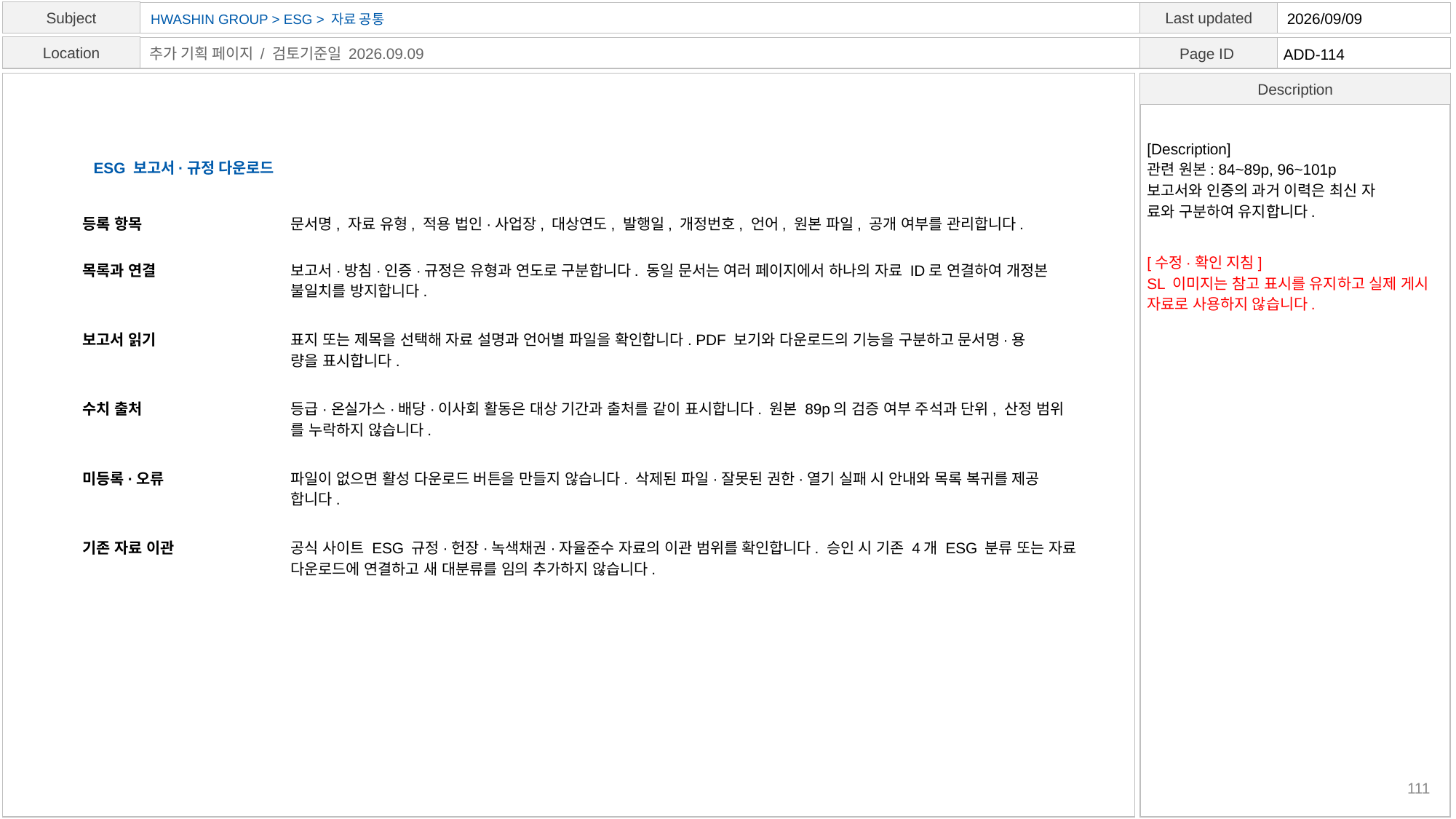

HWASHIN GROUP > ESG > 자료 공통
2026/09/09
ADD-114
추가 기획 페이지 / 검토기준일 2026.09.09
[Description]
관련 원본: 84~89p, 96~101p
보고서와 인증의 과거 이력은 최신 자
료와 구분하여 유지합니다.
ESG 보고서·규정 다운로드
등록 항목
문서명, 자료 유형, 적용 법인·사업장, 대상연도, 발행일, 개정번호, 언어, 원본 파일, 공개 여부를 관리합니다.
[수정·확인 지침]
SL 이미지는 참고 표시를 유지하고 실제 게시 자료로 사용하지 않습니다.
목록과 연결
보고서·방침·인증·규정은 유형과 연도로 구분합니다. 동일 문서는 여러 페이지에서 하나의 자료 ID로 연결하여 개정본
불일치를 방지합니다.
보고서 읽기
표지 또는 제목을 선택해 자료 설명과 언어별 파일을 확인합니다. PDF 보기와 다운로드의 기능을 구분하고 문서명·용
량을 표시합니다.
수치 출처
등급·온실가스·배당·이사회 활동은 대상 기간과 출처를 같이 표시합니다. 원본 89p의 검증 여부 주석과 단위, 산정 범위
를 누락하지 않습니다.
미등록·오류
파일이 없으면 활성 다운로드 버튼을 만들지 않습니다. 삭제된 파일·잘못된 권한·열기 실패 시 안내와 목록 복귀를 제공
합니다.
기존 자료 이관
공식 사이트 ESG 규정·헌장·녹색채권·자율준수 자료의 이관 범위를 확인합니다. 승인 시 기존 4개 ESG 분류 또는 자료
다운로드에 연결하고 새 대분류를 임의 추가하지 않습니다.
111